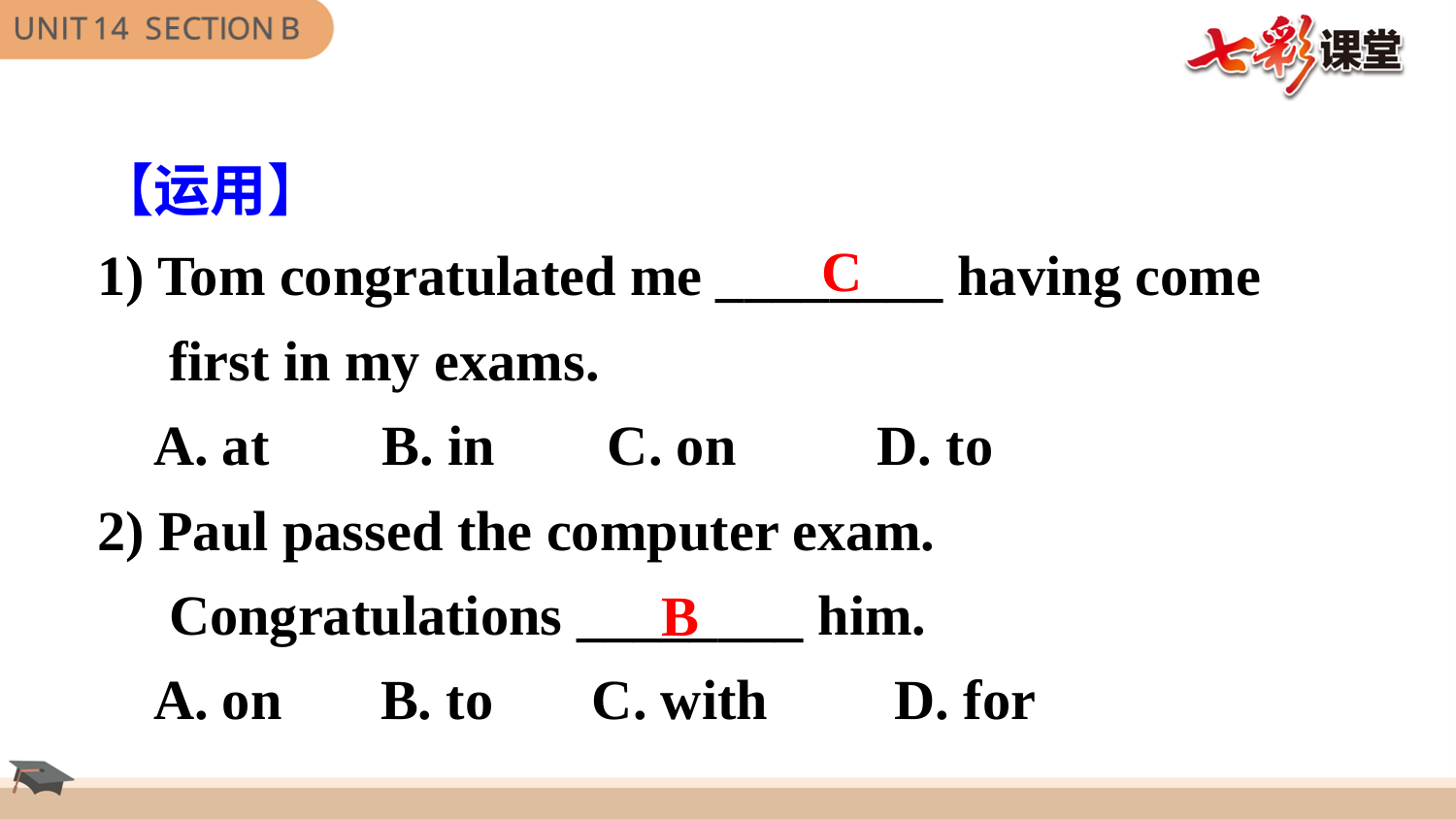

【运用】
1) Tom congratulated me ________ having come first in my exams.
    A. at        B. in        C. on          D. to
2) Paul passed the computer exam. Congratulations ________ him.
    A. on       B. to       C. with         D. for
C
B